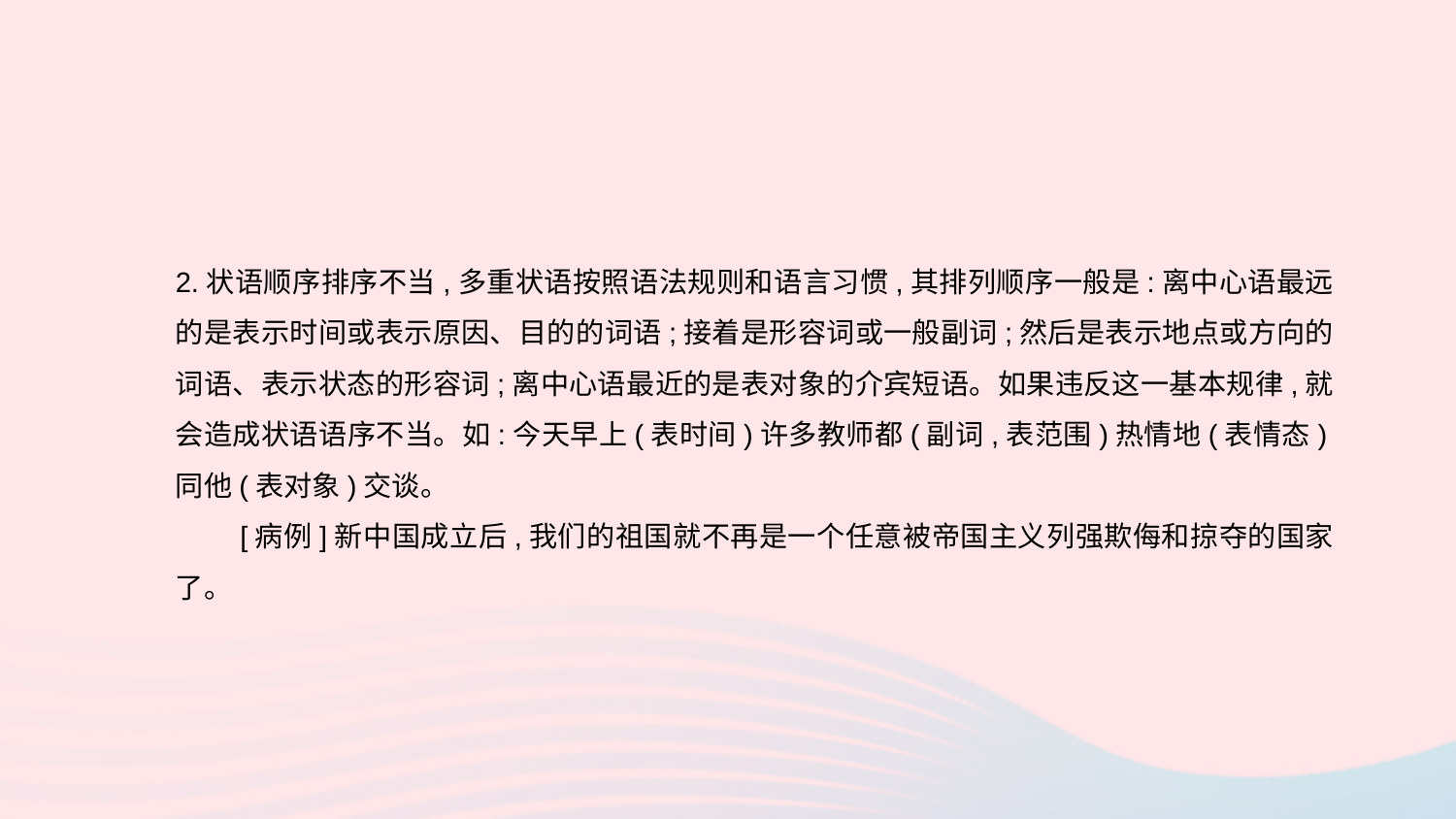

2.状语顺序排序不当,多重状语按照语法规则和语言习惯,其排列顺序一般是:离中心语最远的是表示时间或表示原因、目的的词语;接着是形容词或一般副词;然后是表示地点或方向的词语、表示状态的形容词;离中心语最近的是表对象的介宾短语。如果违反这一基本规律,就会造成状语语序不当。如:今天早上(表时间)许多教师都(副词,表范围)热情地(表情态)同他(表对象)交谈。
　　[病例]新中国成立后,我们的祖国就不再是一个任意被帝国主义列强欺侮和掠夺的国家了。